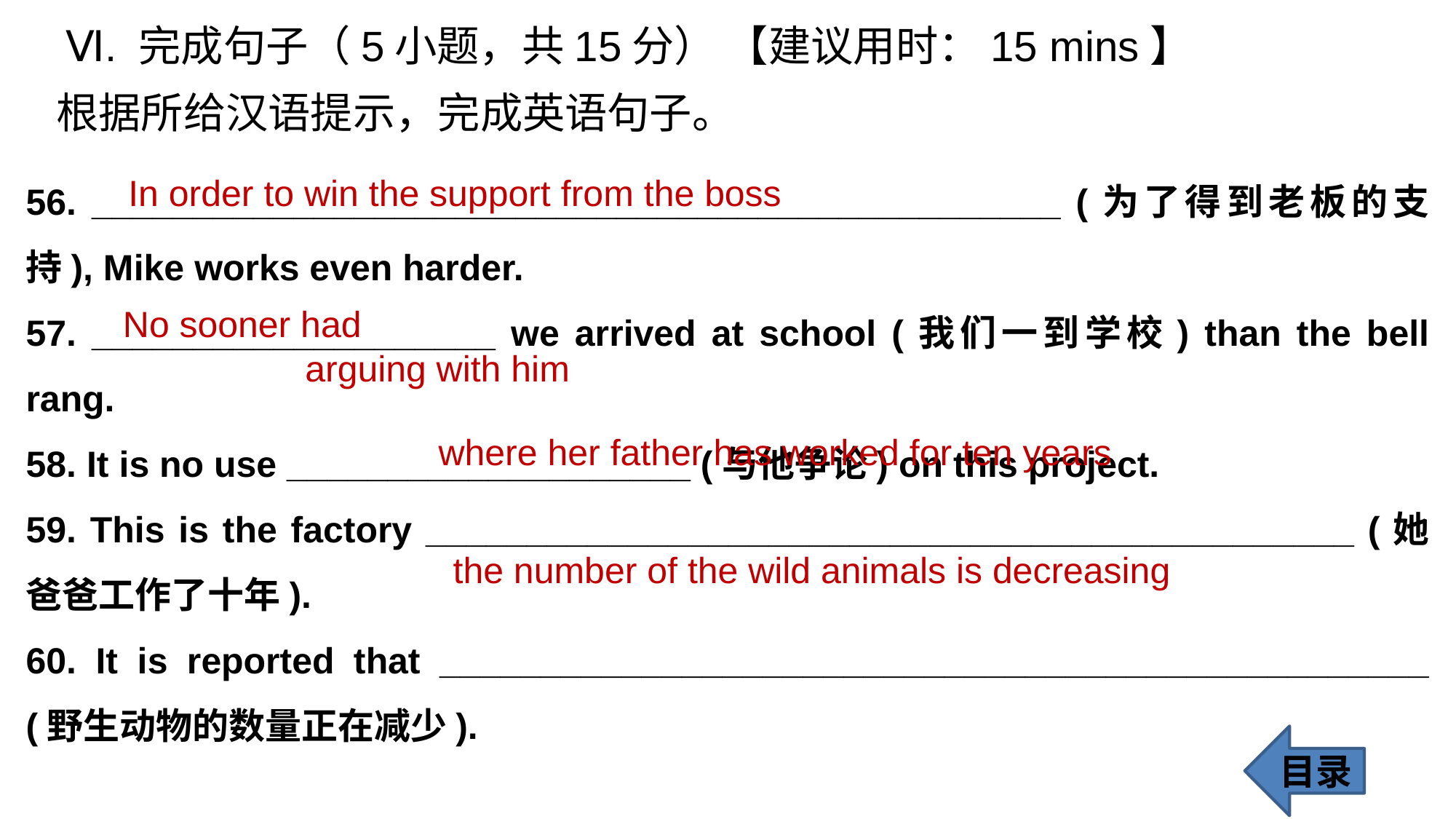

Ⅵ. 完成句子（5小题，共15分） 【建议用时：15 mins】
根据所给汉语提示，完成英语句子。
56. ________________________________________________ (为了得到老板的支持), Mike works even harder.
57. ____________________ we arrived at school (我们一到学校) than the bell rang.
58. It is no use ____________________ (与他争论) on this project.
59. This is the factory ______________________________________________ (她爸爸工作了十年).
60. It is reported that _________________________________________________ (野生动物的数量正在减少).
In order to win the support from the boss
No sooner had
 arguing with him
where her father has worked for ten years
 the number of the wild animals is decreasing
目录
54